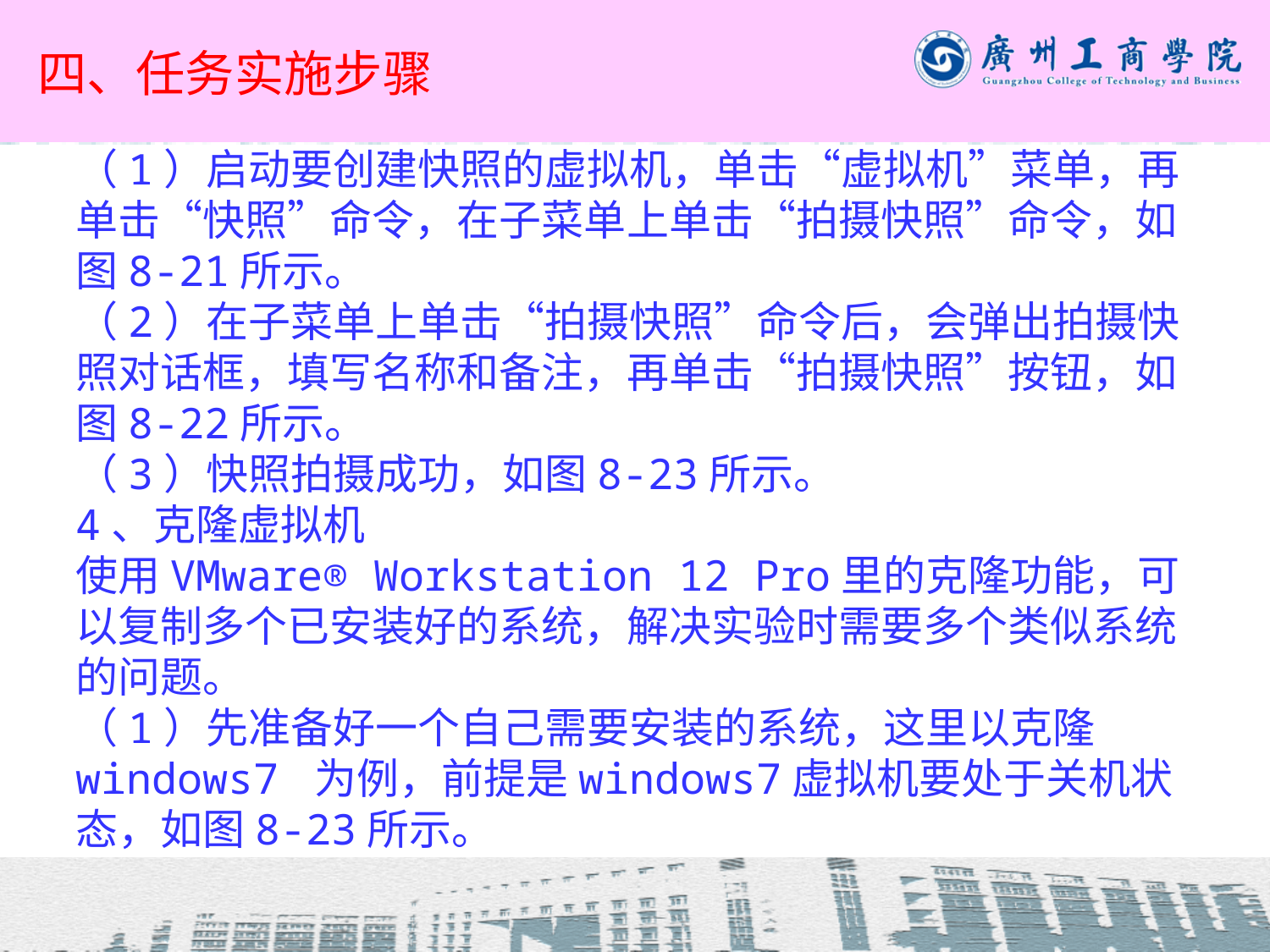

# 四、任务实施步骤
（1）启动要创建快照的虚拟机，单击“虚拟机”菜单，再单击“快照”命令，在子菜单上单击“拍摄快照”命令，如图8-21所示。
（2）在子菜单上单击“拍摄快照”命令后，会弹出拍摄快照对话框，填写名称和备注，再单击“拍摄快照”按钮，如图8-22所示。
（3）快照拍摄成功，如图8-23所示。
4、克隆虚拟机
使用VMware® Workstation 12 Pro里的克隆功能，可以复制多个已安装好的系统，解决实验时需要多个类似系统的问题。
（1）先准备好一个自己需要安装的系统，这里以克隆windows7 为例，前提是windows7虚拟机要处于关机状态，如图8-23所示。